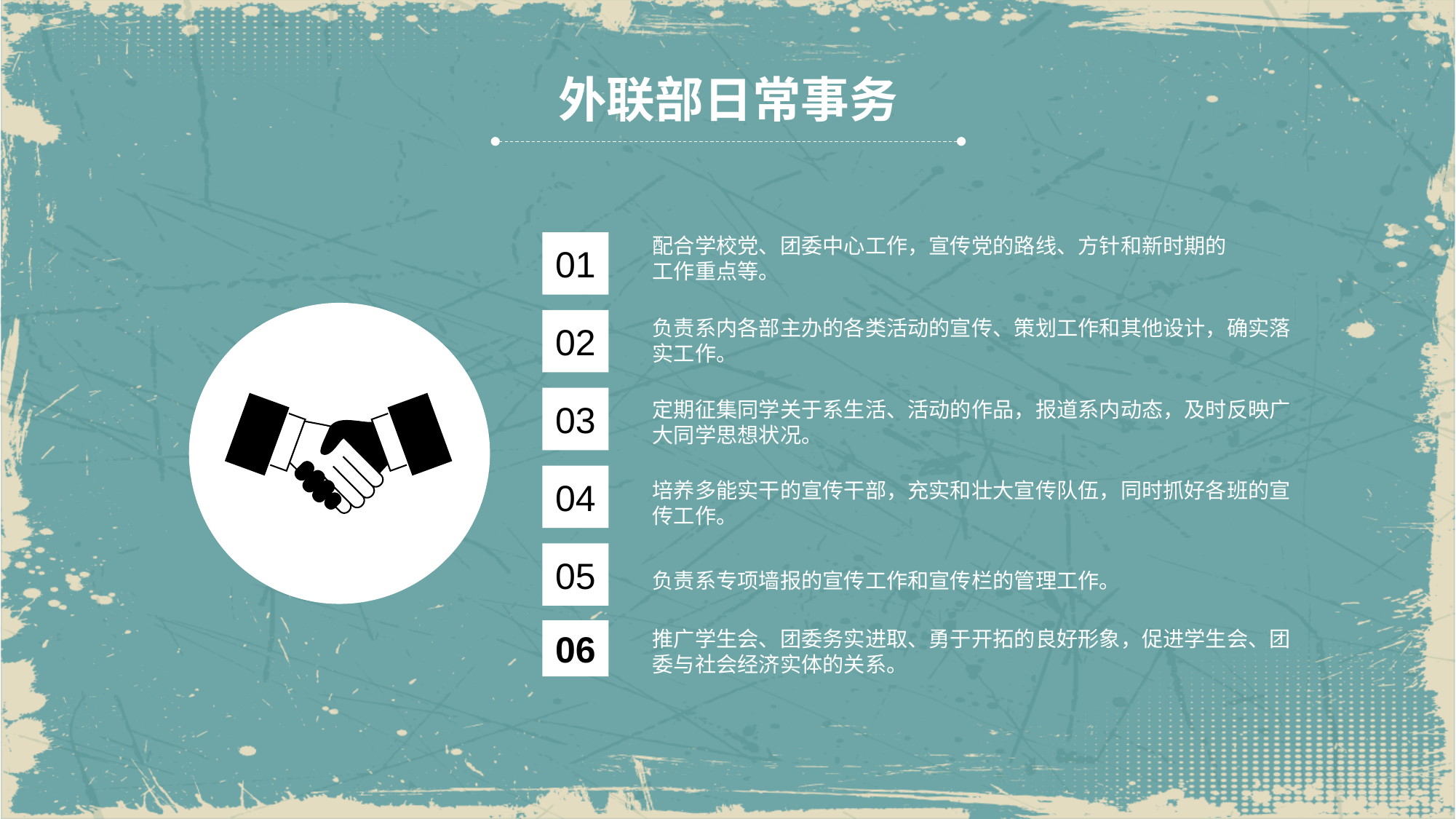

外联部日常事务
配合学校党、团委中心工作，宣传党的路线、方针和新时期的工作重点等。
01

负责系内各部主办的各类活动的宣传、策划工作和其他设计，确实落实工作。
02
03
定期征集同学关于系生活、活动的作品，报道系内动态，及时反映广大同学思想状况。
04
培养多能实干的宣传干部，充实和壮大宣传队伍，同时抓好各班的宣传工作。
05
负责系专项墙报的宣传工作和宣传栏的管理工作。
06
推广学生会、团委务实进取、勇于开拓的良好形象，促进学生会、团委与社会经济实体的关系。